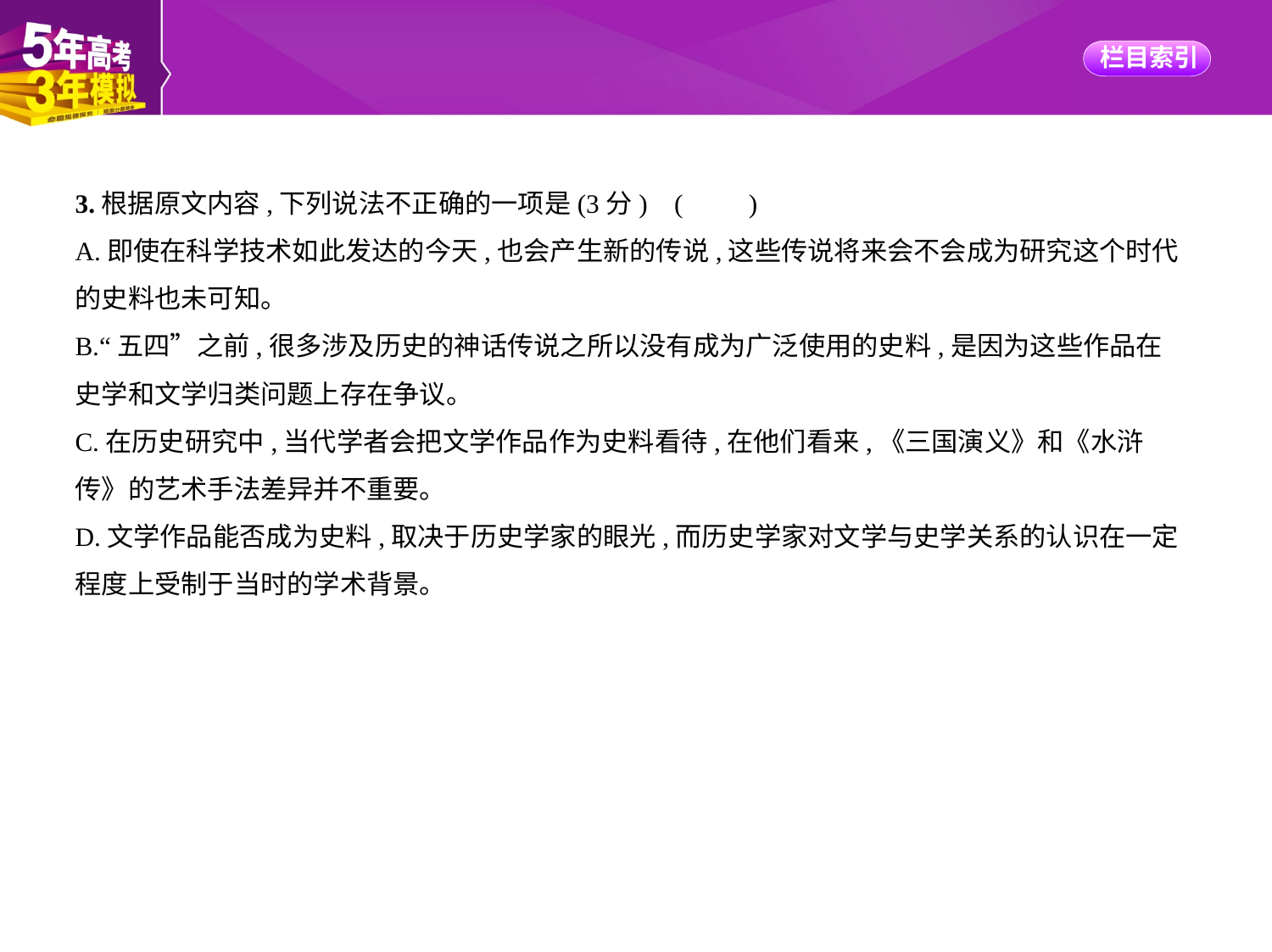

3.根据原文内容,下列说法不正确的一项是(3分) (　　)
A.即使在科学技术如此发达的今天,也会产生新的传说,这些传说将来会不会成为研究这个时代
的史料也未可知。
B.“五四”之前,很多涉及历史的神话传说之所以没有成为广泛使用的史料,是因为这些作品在
史学和文学归类问题上存在争议。
C.在历史研究中,当代学者会把文学作品作为史料看待,在他们看来,《三国演义》和《水浒
传》的艺术手法差异并不重要。
D.文学作品能否成为史料,取决于历史学家的眼光,而历史学家对文学与史学关系的认识在一定
程度上受制于当时的学术背景。